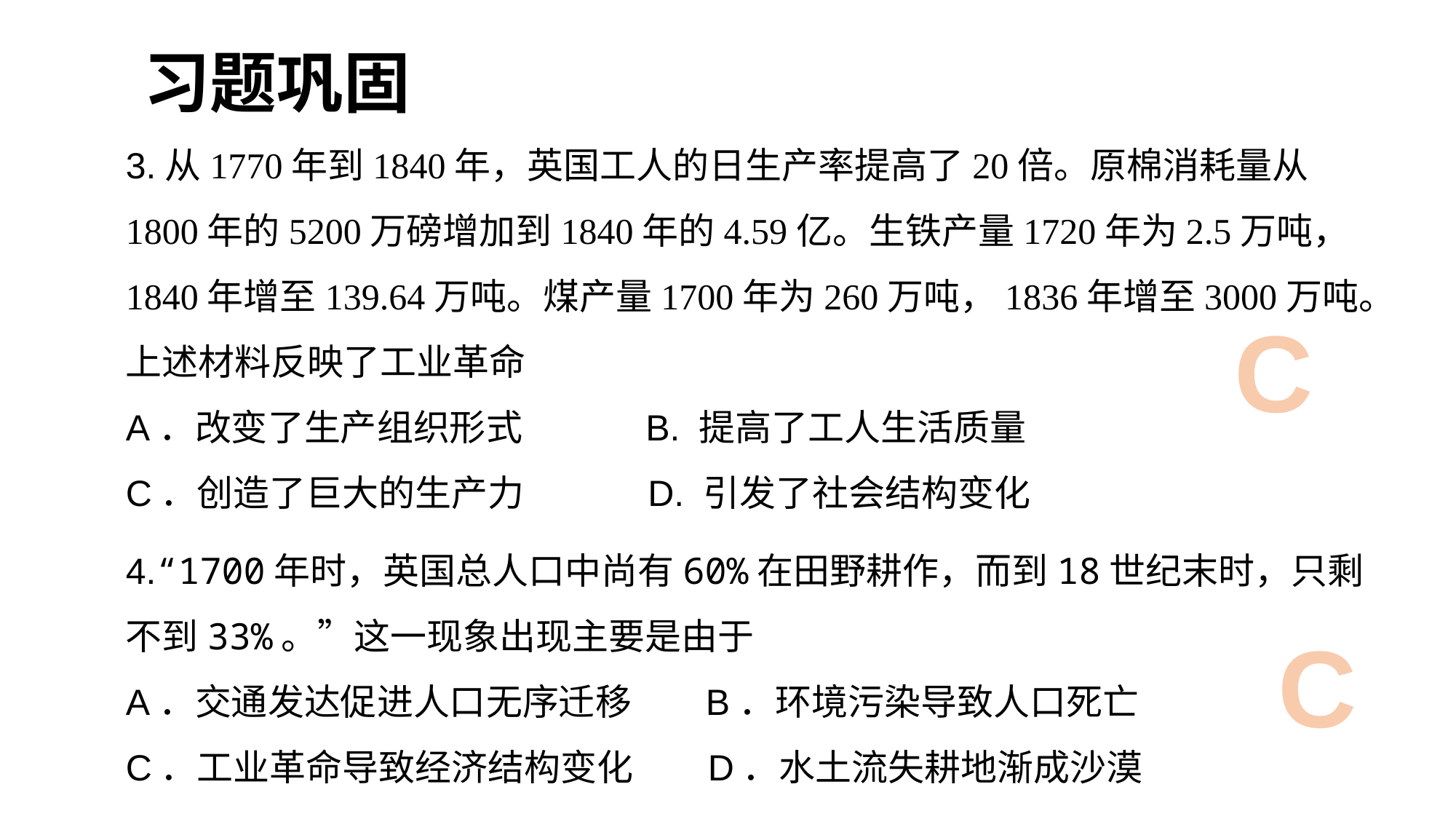

习题巩固
3.从1770年到1840年，英国工人的日生产率提高了20倍。原棉消耗量从1800年的5200万磅增加到1840年的4.59亿。生铁产量1720年为2.5万吨，1840年增至139.64万吨。煤产量1700年为260万吨，1836年增至3000万吨。上述材料反映了工业革命
A．改变了生产组织形式              B. 提高了工人生活质量
C．创造了巨大的生产力              D. 引发了社会结构变化

C
4.“1700年时，英国总人口中尚有60%在田野耕作，而到18世纪末时，只剩不到33%。”这一现象出现主要是由于
A．交通发达促进人口无序迁移        B．环境污染导致人口死亡
C．工业革命导致经济结构变化        D．水土流失耕地渐成沙漠
C